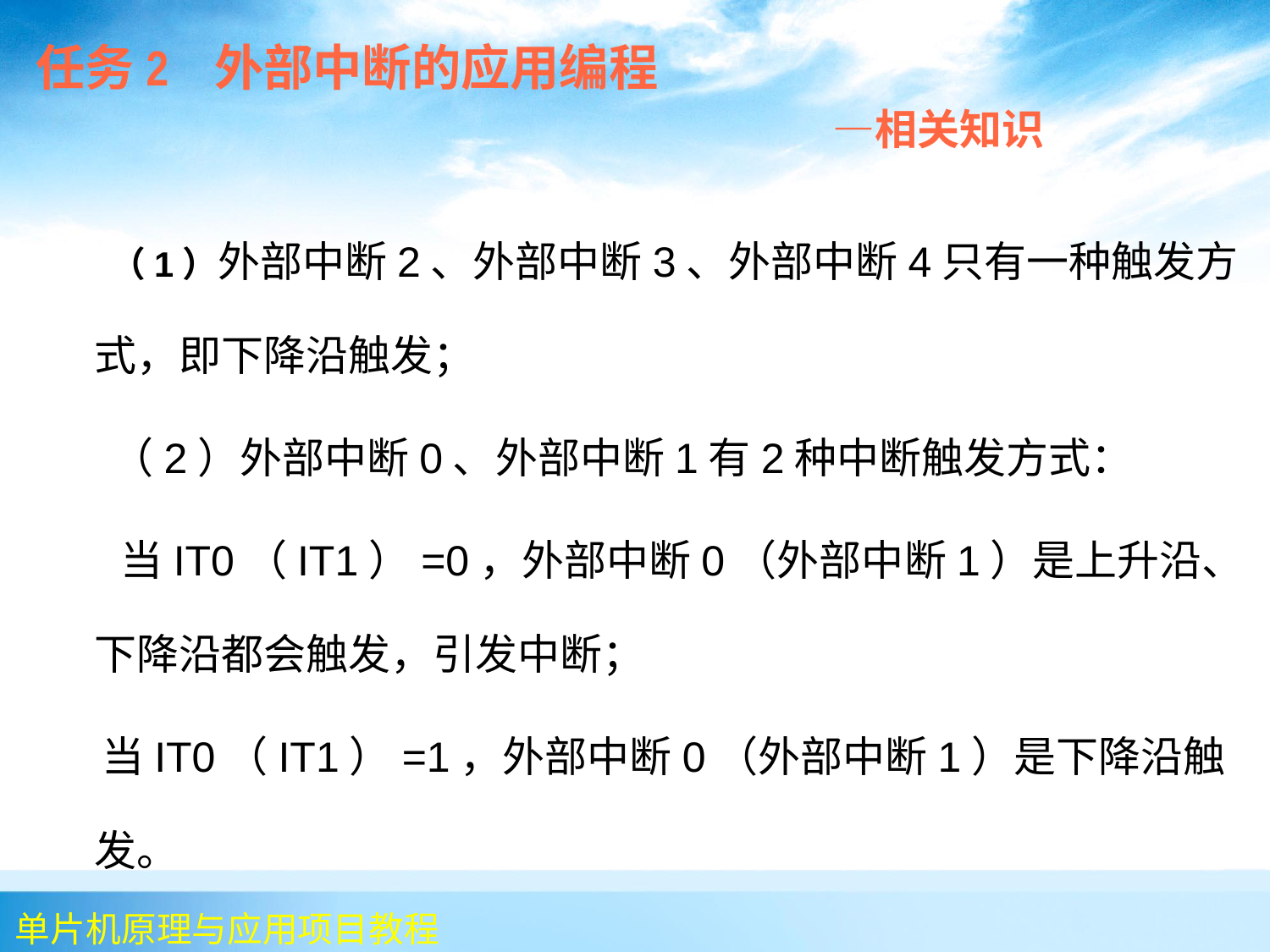

任务2   外部中断的应用编程
                                                                       —相关知识
      （1）外部中断2、外部中断3、外部中断4只有一种触发方式，即下降沿触发；
     （2）外部中断0、外部中断1有2种中断触发方式：
      当IT0（IT1）=0，外部中断0（外部中断1）是上升沿、下降沿都会触发，引发中断；
    当IT0（IT1）=1，外部中断0（外部中断1）是下降沿触发。